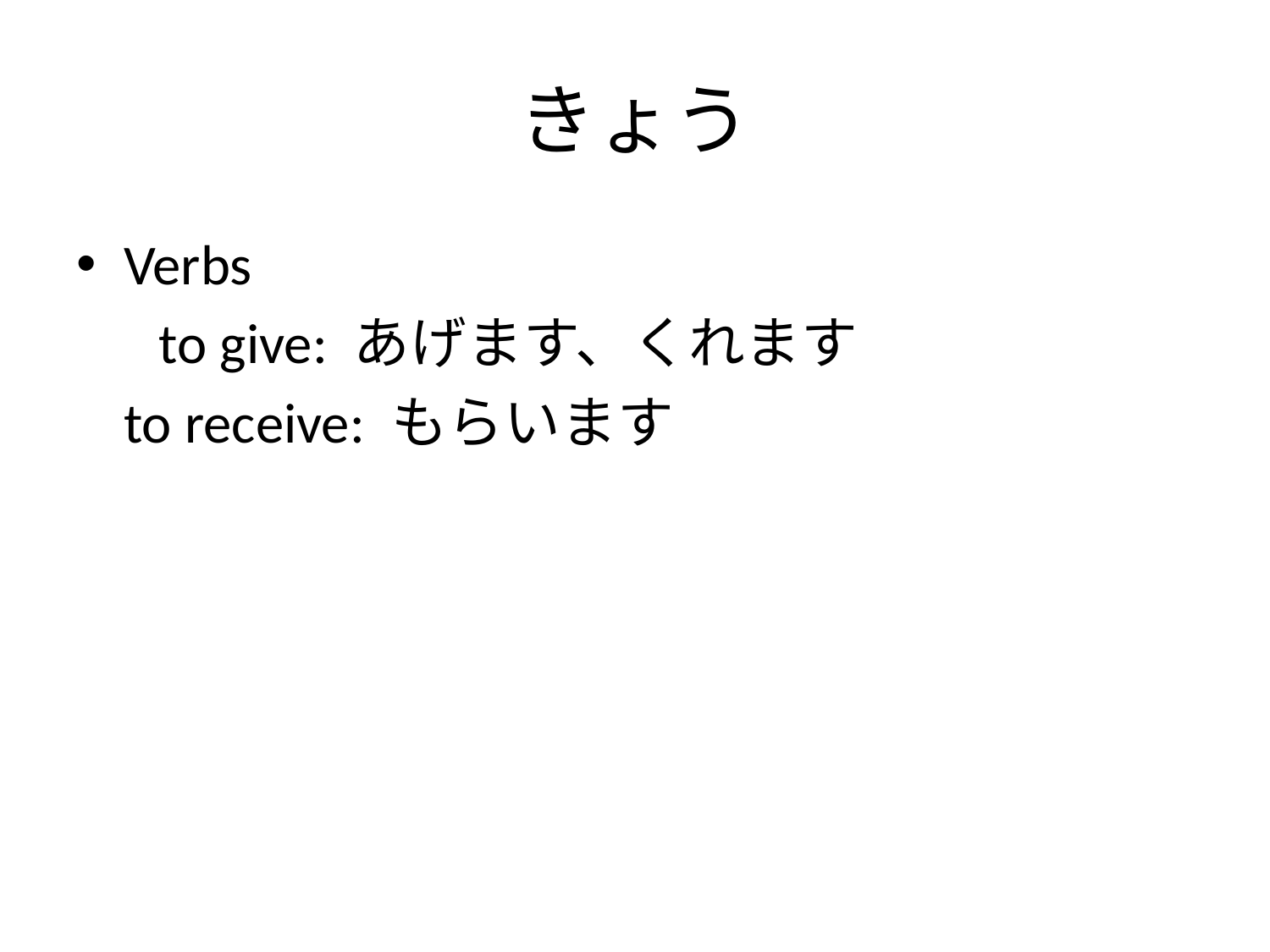

# きょう
Verbs
　 to give: あげます、くれます
	to receive: もらいます